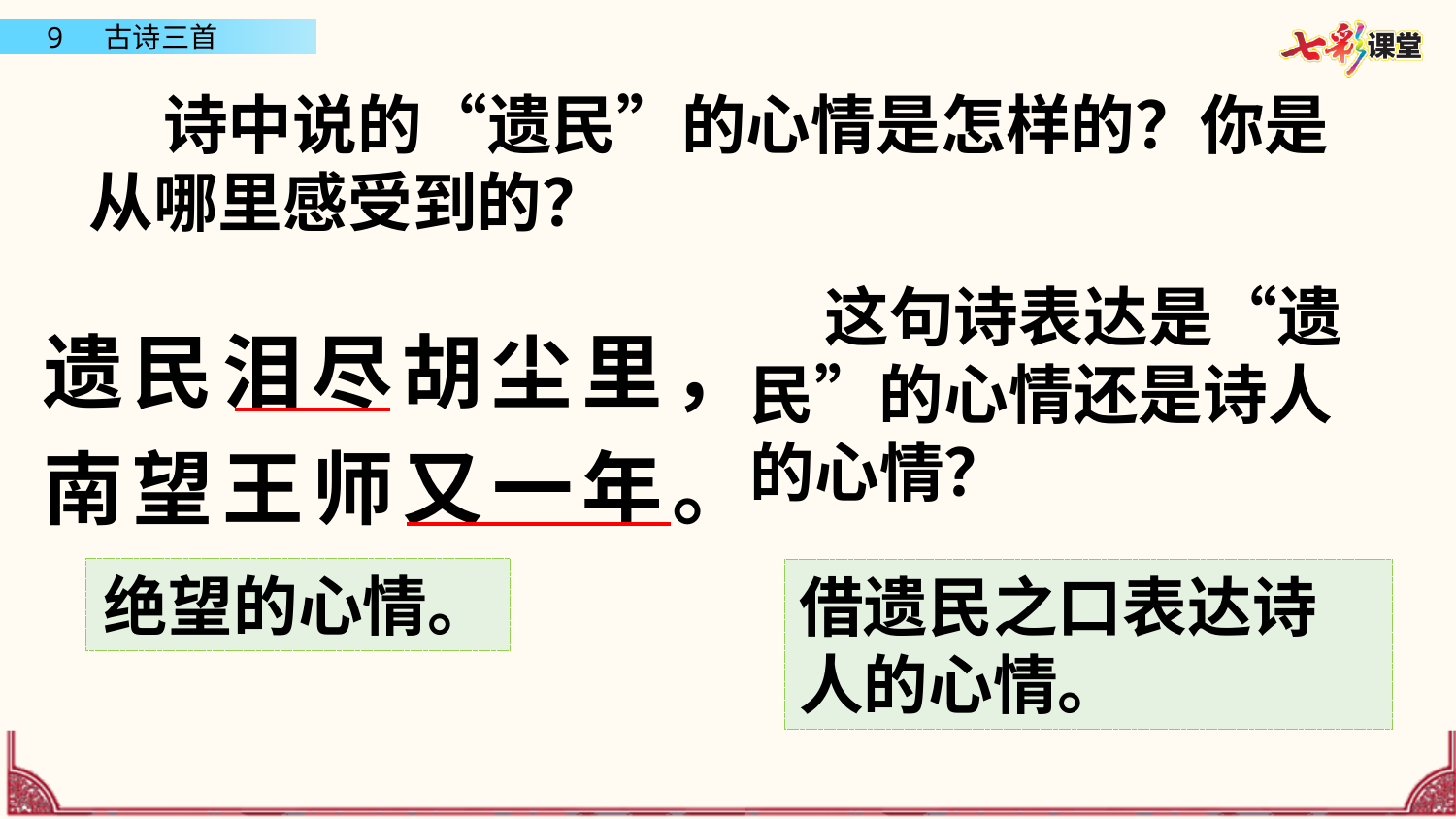

诗中说的“遗民”的心情是怎样的？你是从哪里感受到的？
    这句诗表达是“遗民”的心情还是诗人的心情？
遗民泪尽胡尘里，
南望王师又一年。
绝望的心情。
借遗民之口表达诗人的心情。